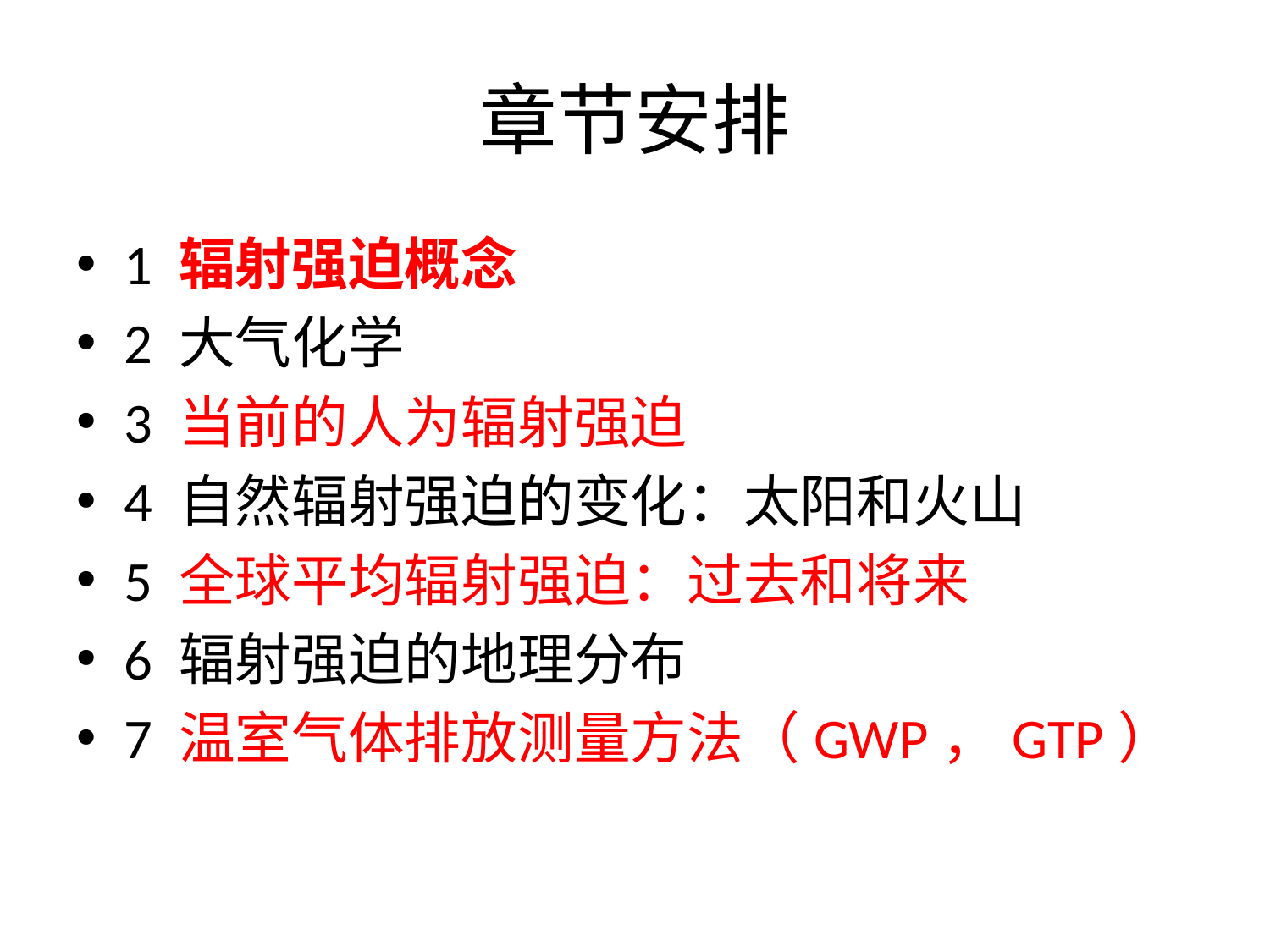

# 章节安排
1 辐射强迫概念
2 大气化学
3 当前的人为辐射强迫
4 自然辐射强迫的变化：太阳和火山
5 全球平均辐射强迫：过去和将来
6 辐射强迫的地理分布
7 温室气体排放测量方法（GWP，GTP）